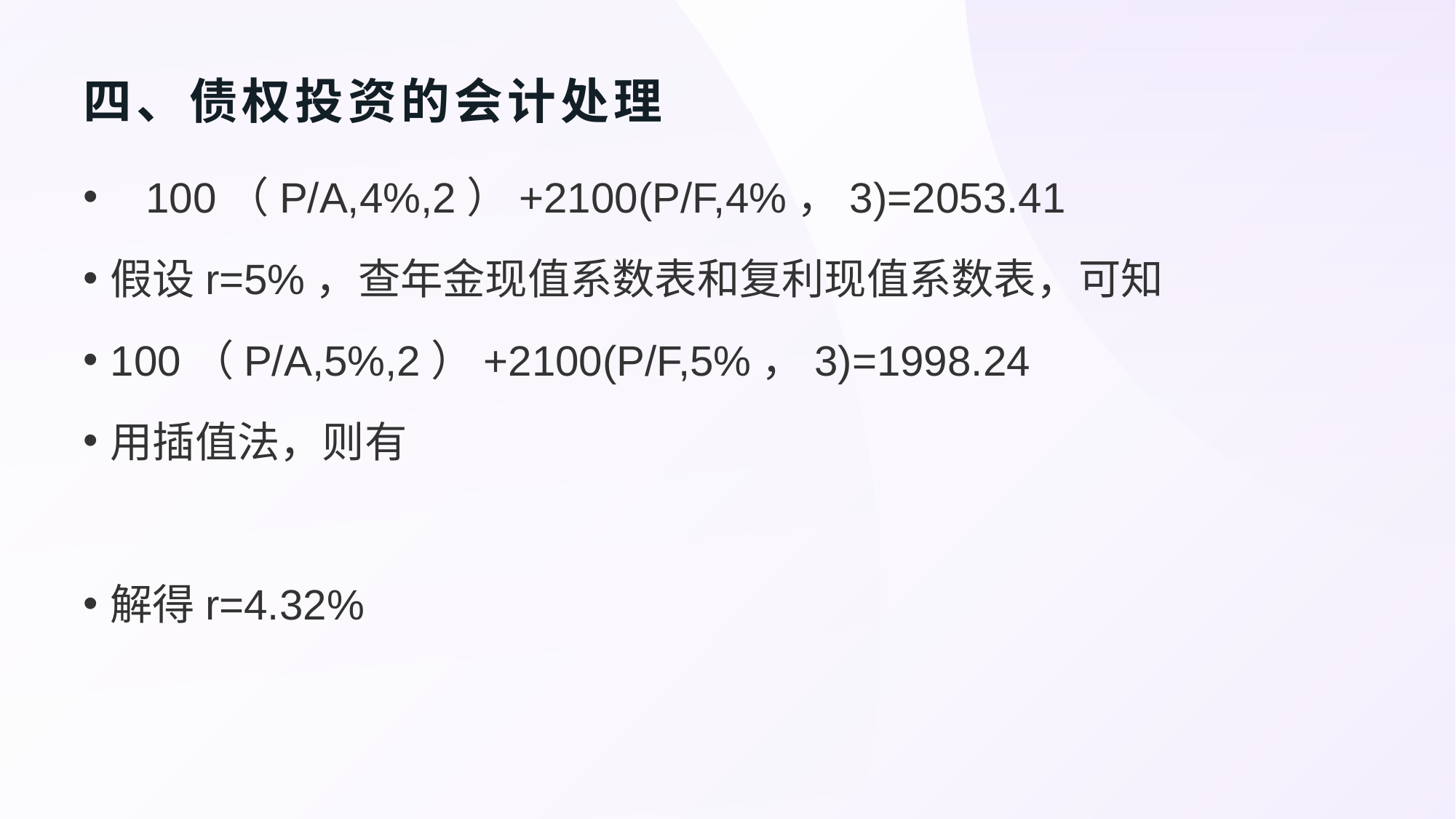

# 四、债权投资的会计处理
   100（P/A,4%,2）+2100(P/F,4%，3)=2053.41
假设r=5%，查年金现值系数表和复利现值系数表，可知
100（P/A,5%,2）+2100(P/F,5%，3)=1998.24
用插值法，则有

解得r=4.32%